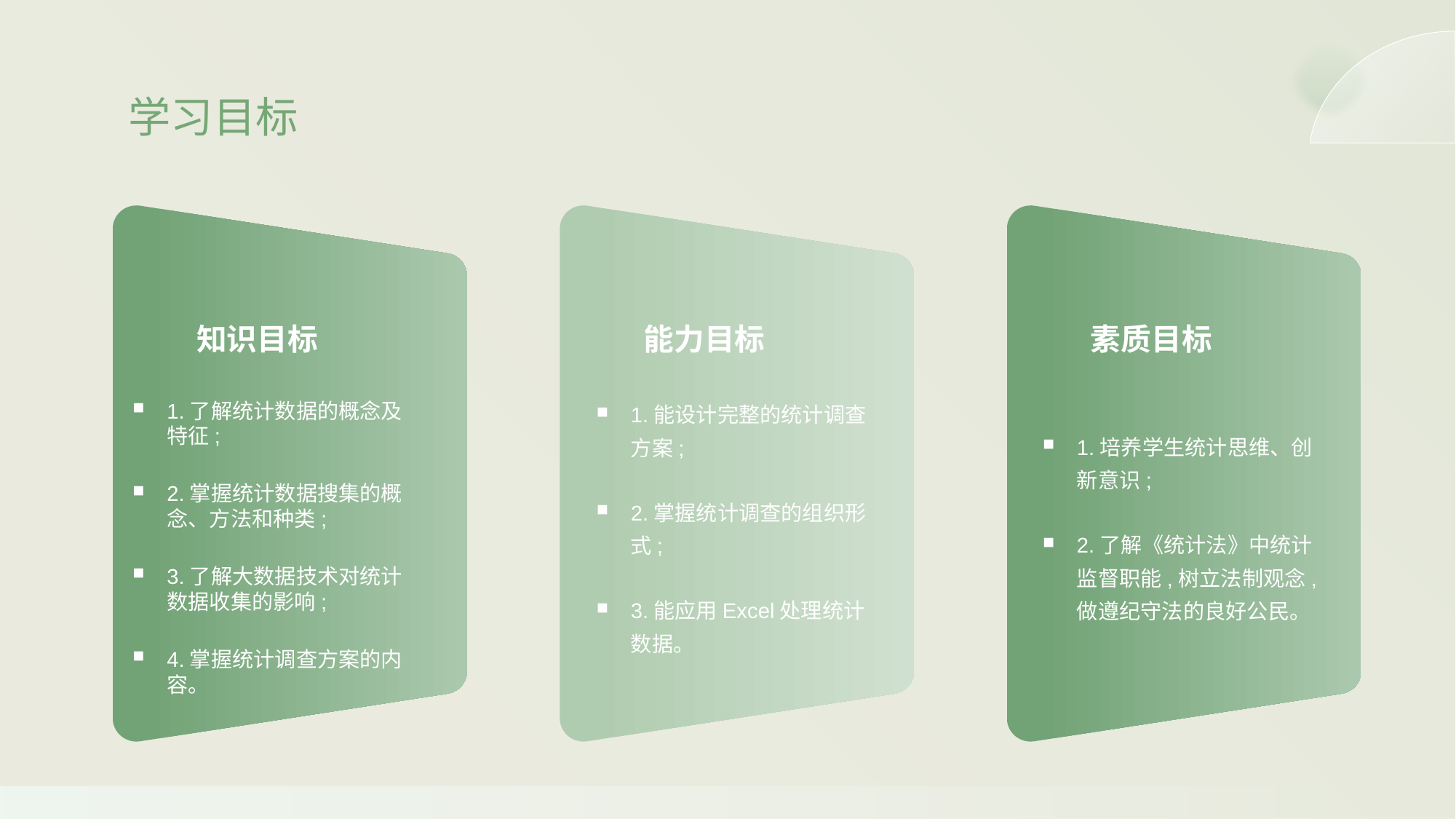

学习目标

知识目标
能力目标
素质目标
1.能设计完整的统计调查方案;
2.掌握统计调查的组织形式;
3.能应用Excel处理统计数据。
1.培养学生统计思维、创新意识;
2.了解《统计法》中统计监督职能,树立法制观念,做遵纪守法的良好公民。
1.了解统计数据的概念及特征;
2.掌握统计数据搜集的概念、方法和种类;
3.了解大数据技术对统计数据收集的影响;
4.掌握统计调查方案的内容。